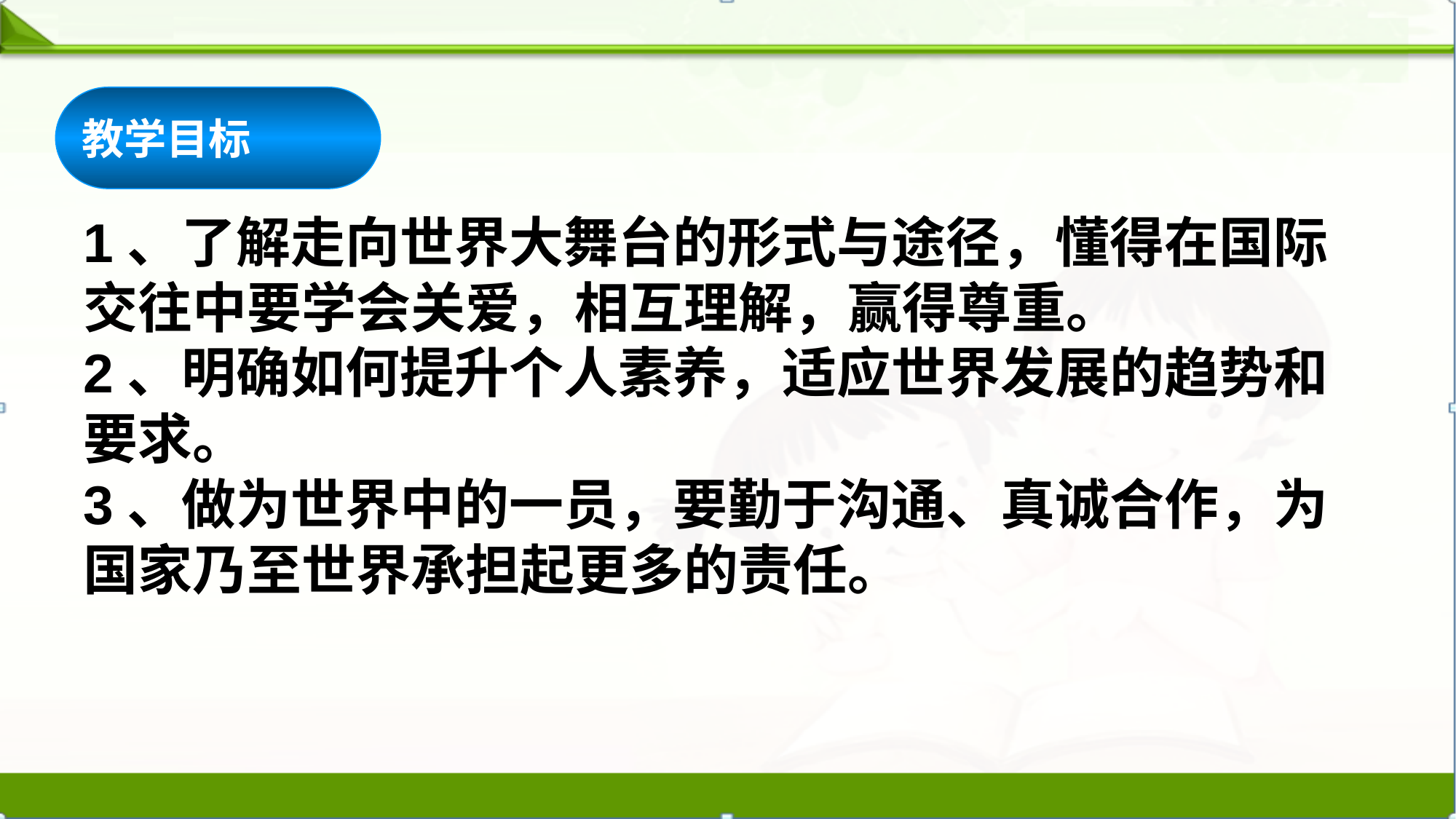

教学目标
1、了解走向世界大舞台的形式与途径，懂得在国际交往中要学会关爱，相互理解，赢得尊重。
2、明确如何提升个人素养，适应世界发展的趋势和要求。
3、做为世界中的一员，要勤于沟通、真诚合作，为国家乃至世界承担起更多的责任。